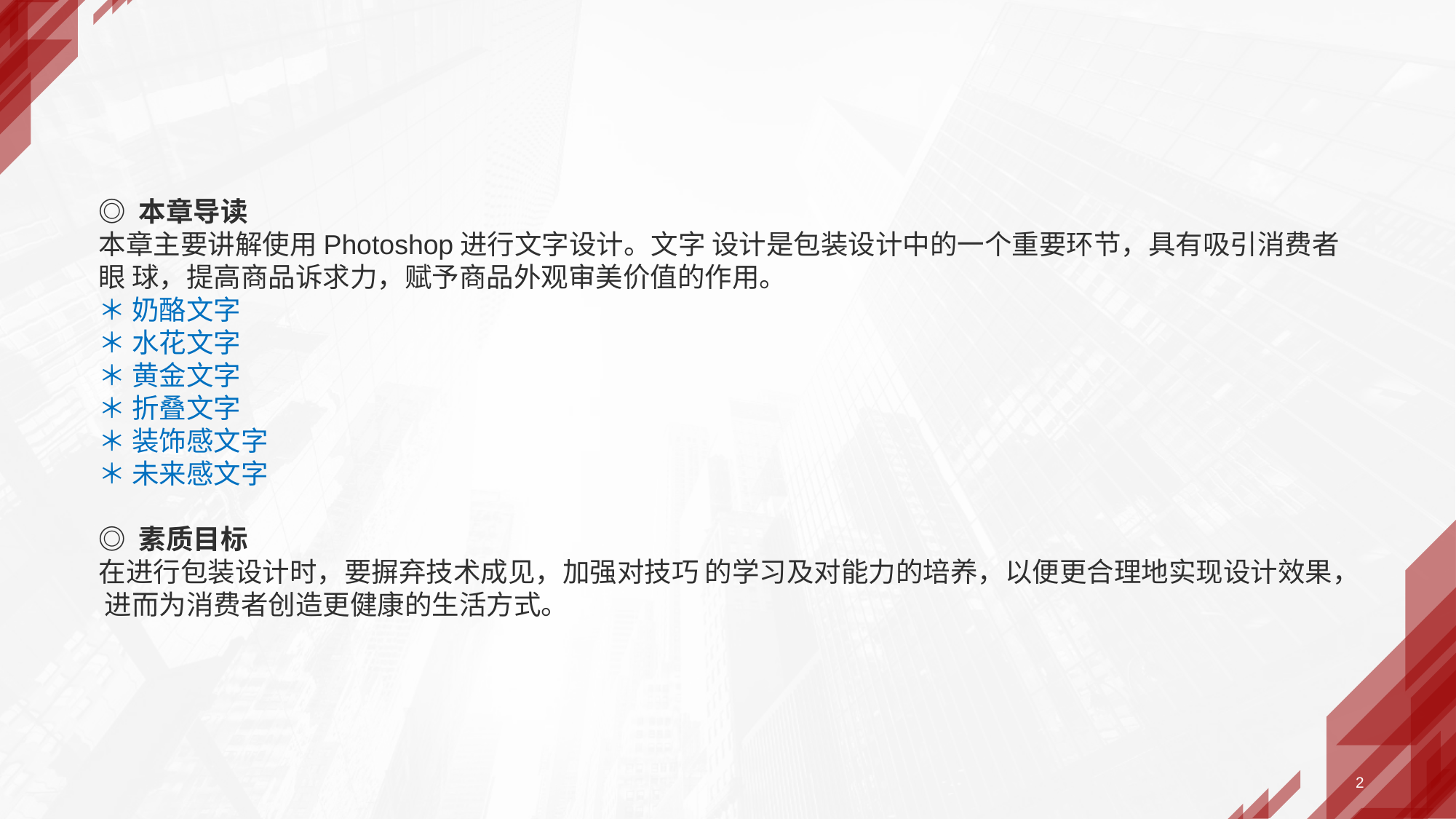

◎ 本章导读
本章主要讲解使用Photoshop进行文字设计。文字 设计是包装设计中的一个重要环节，具有吸引消费者眼 球，提高商品诉求力，赋予商品外观审美价值的作用。
＊ 奶酪文字
＊ 水花文字
＊ 黄金文字
＊ 折叠文字
＊ 装饰感文字
＊ 未来感文字

◎ 素质目标
在进行包装设计时，要摒弃技术成见，加强对技巧 的学习及对能力的培养，以便更合理地实现设计效果， 进而为消费者创造更健康的生活方式。
2